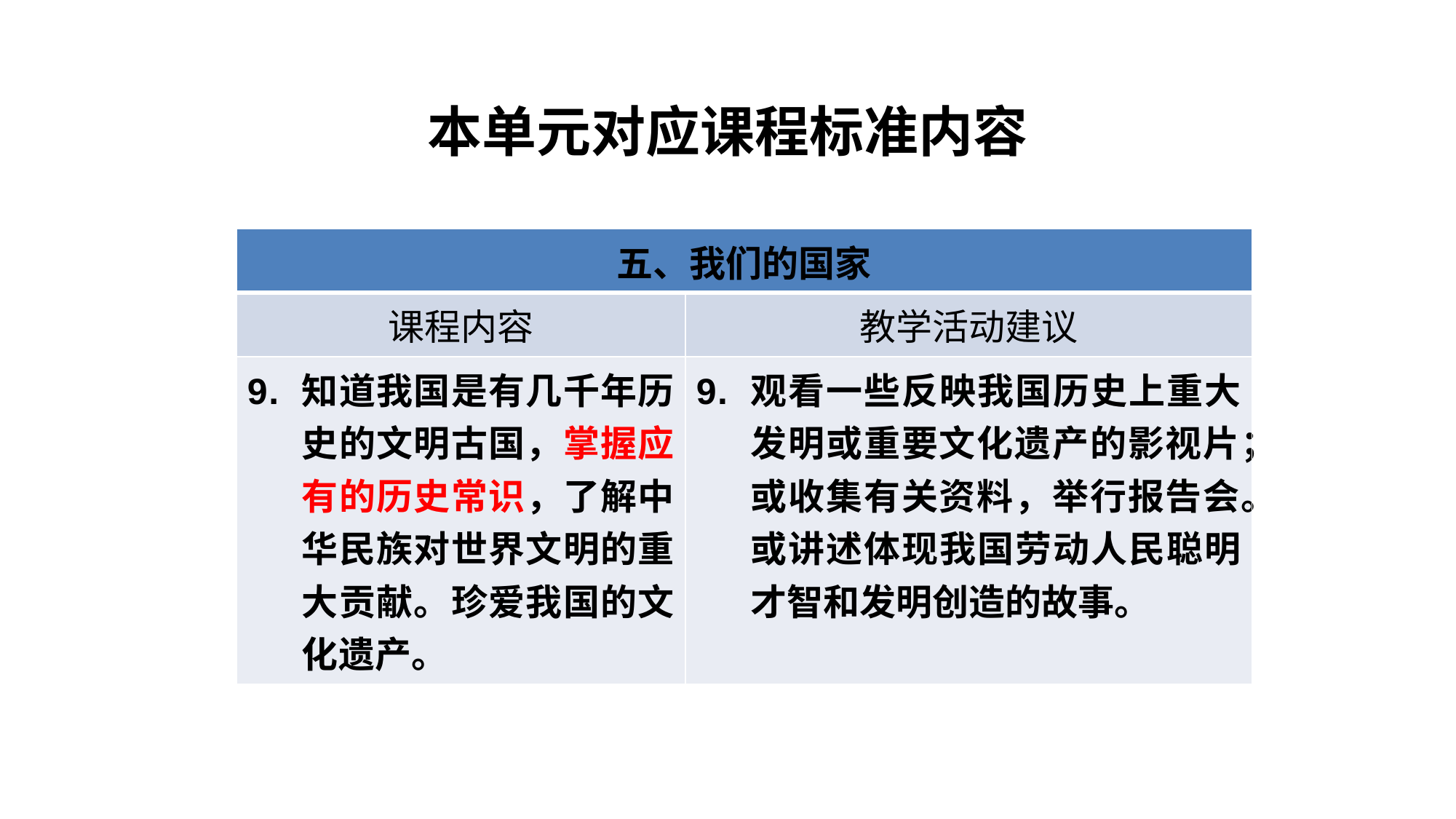

# 本单元对应课程标准内容
| 五、我们的国家 |  |
| --- | --- |
| 课程内容 | 教学活动建议 |
| 知道我国是有几千年历史的文明古国，掌握应有的历史常识，了解中华民族对世界文明的重大贡献。珍爱我国的文化遗产。 | 观看一些反映我国历史上重大发明或重要文化遗产的影视片；或收集有关资料，举行报告会。或讲述体现我国劳动人民聪明才智和发明创造的故事。 |